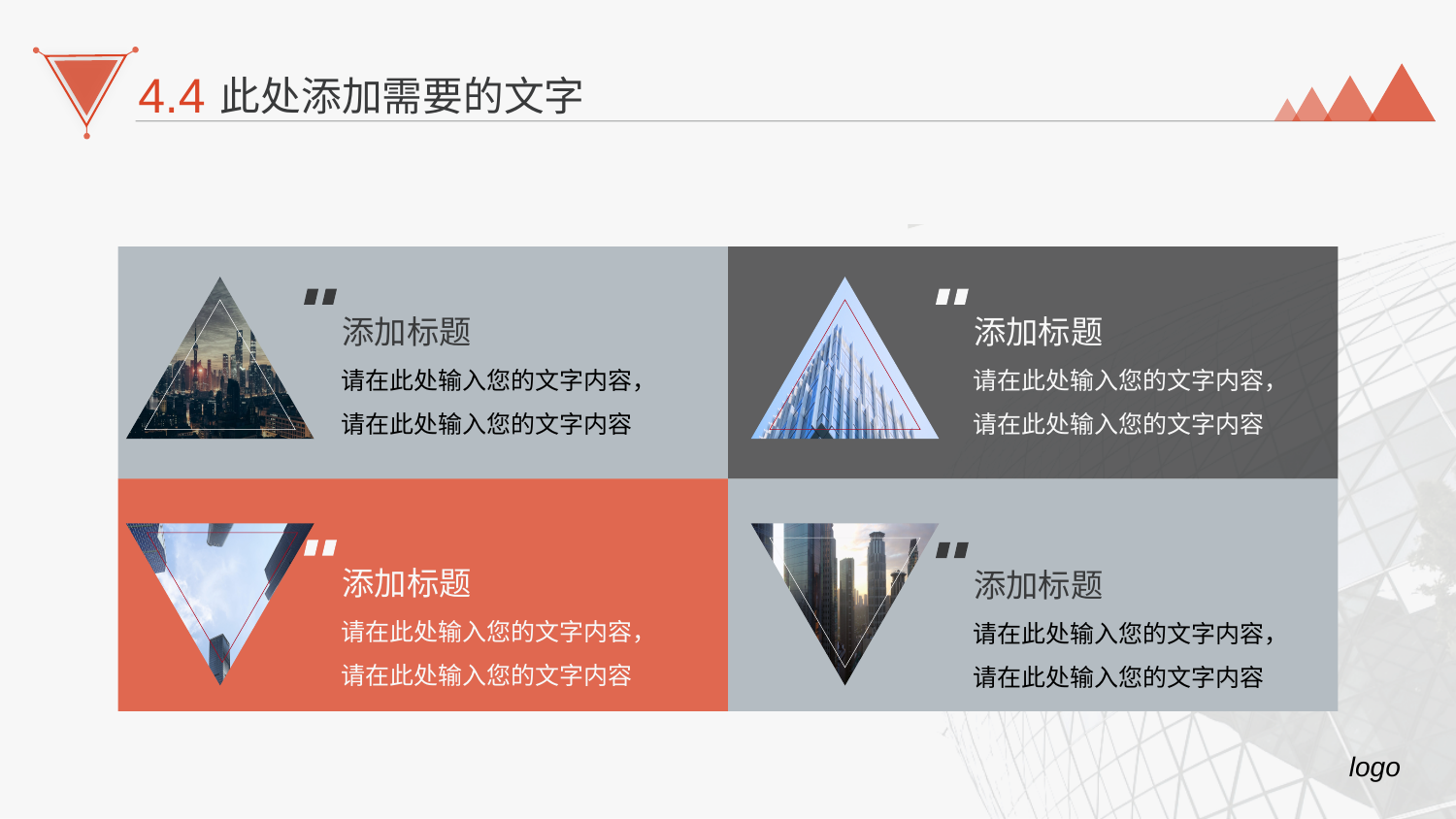

4.4
此处添加需要的文字

添加标题
添加标题
请在此处输入您的文字内容，请在此处输入您的文字内容
请在此处输入您的文字内容，请在此处输入您的文字内容

添加标题
添加标题
请在此处输入您的文字内容，请在此处输入您的文字内容
请在此处输入您的文字内容，请在此处输入您的文字内容